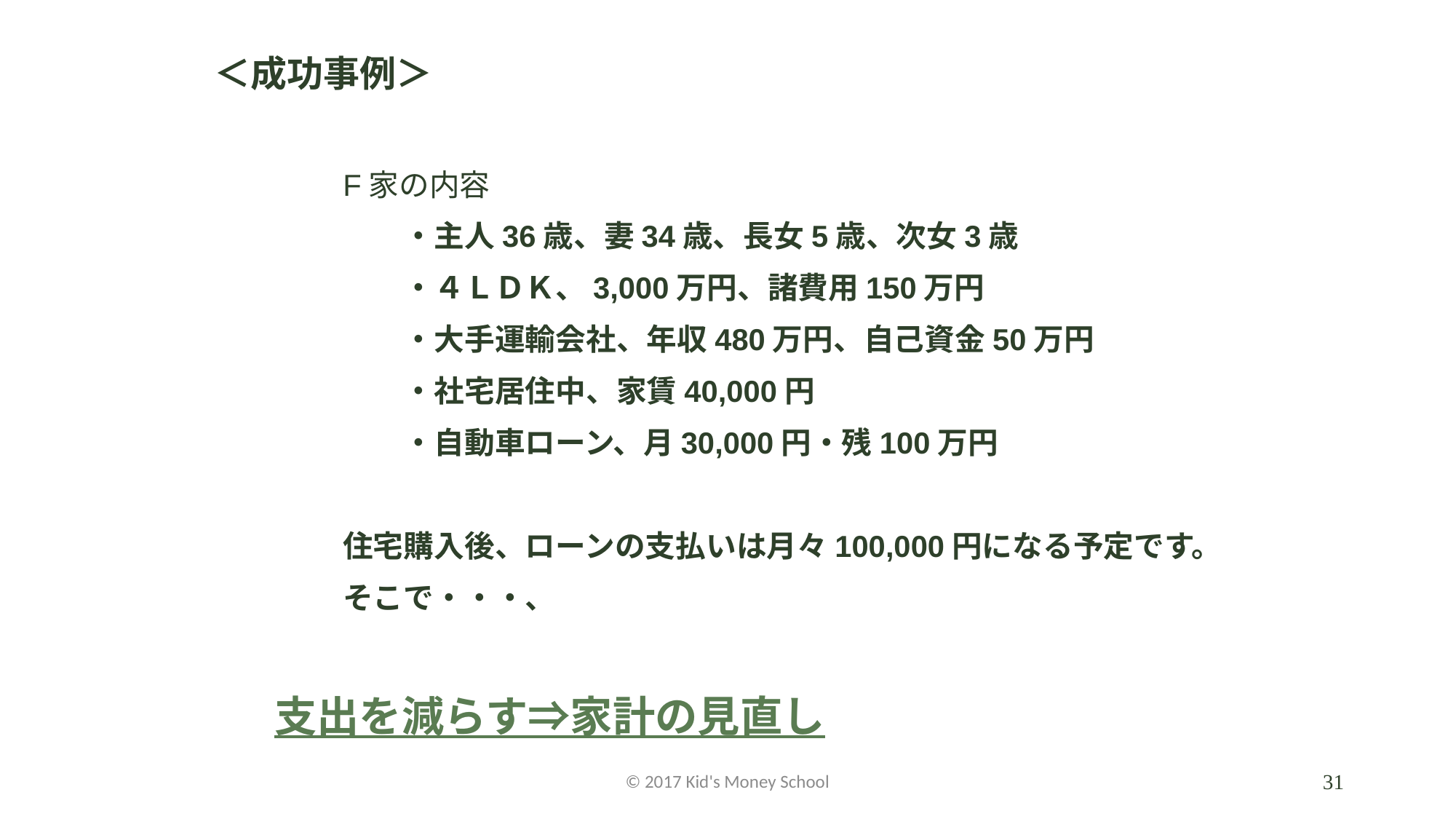

#
＜成功事例＞
F家の内容
　　・主人36歳、妻34歳、長女5歳、次女3歳
　　・４ＬＤＫ、3,000万円、諸費用150万円
　　・大手運輸会社、年収480万円、自己資金50万円
　　・社宅居住中、家賃40,000円
　　・自動車ローン、月30,000円・残100万円

住宅購入後、ローンの支払いは月々100,000円になる予定です。
そこで・・・、
支出を減らす⇒家計の見直し
© 2017 Kid's Money School
31
3. 結果と効果
・住居費 40,000円＋貯蓄 60,000円＝100,000円が住宅ローンへ
・貯蓄 60,000円×12月(引渡しまで)＝720,000円が頭金へ